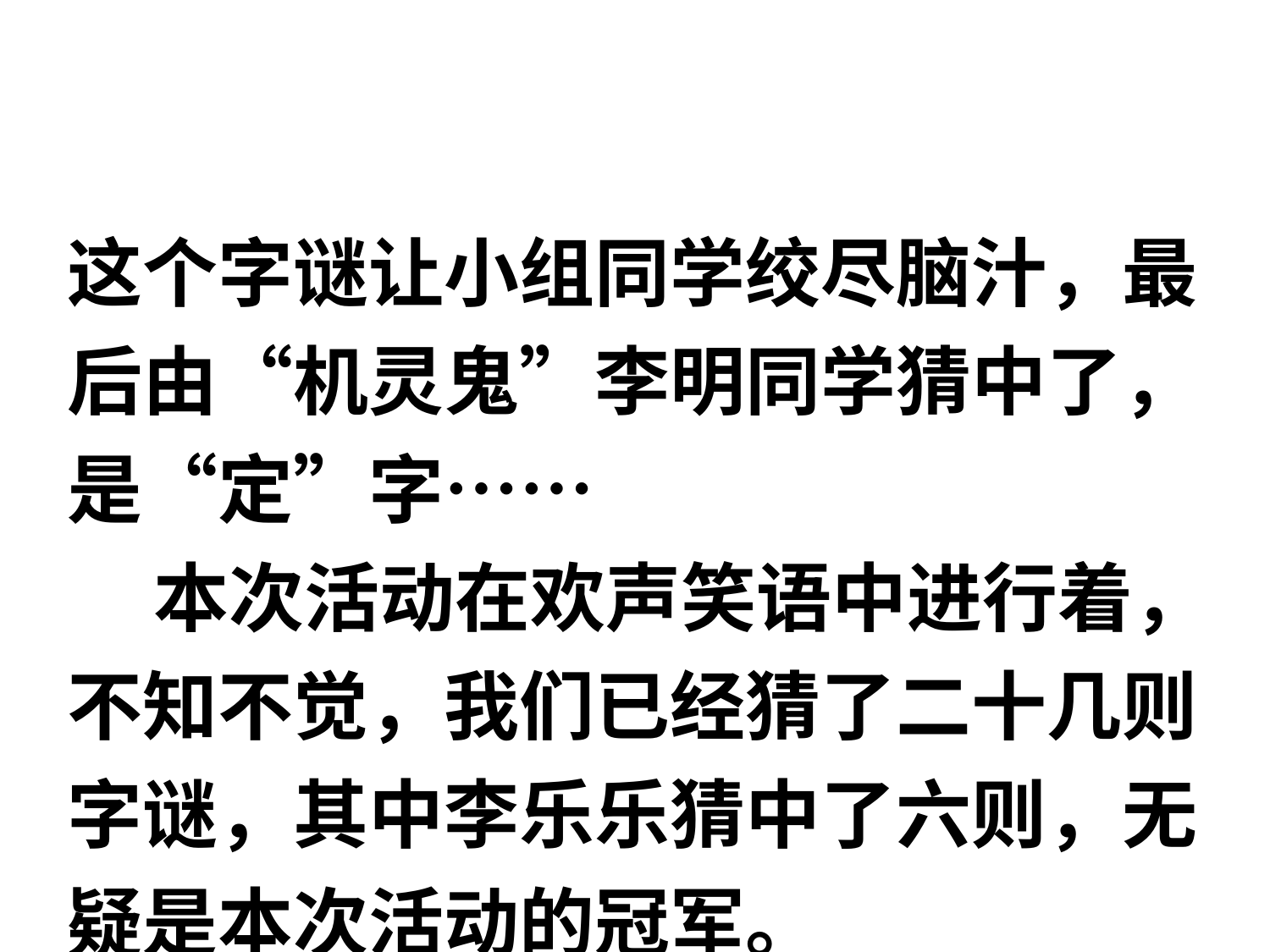

这个字谜让小组同学绞尽脑汁，最后由“机灵鬼”李明同学猜中了，是“定”字……
    本次活动在欢声笑语中进行着，不知不觉，我们已经猜了二十几则字谜，其中李乐乐猜中了六则，无疑是本次活动的冠军。